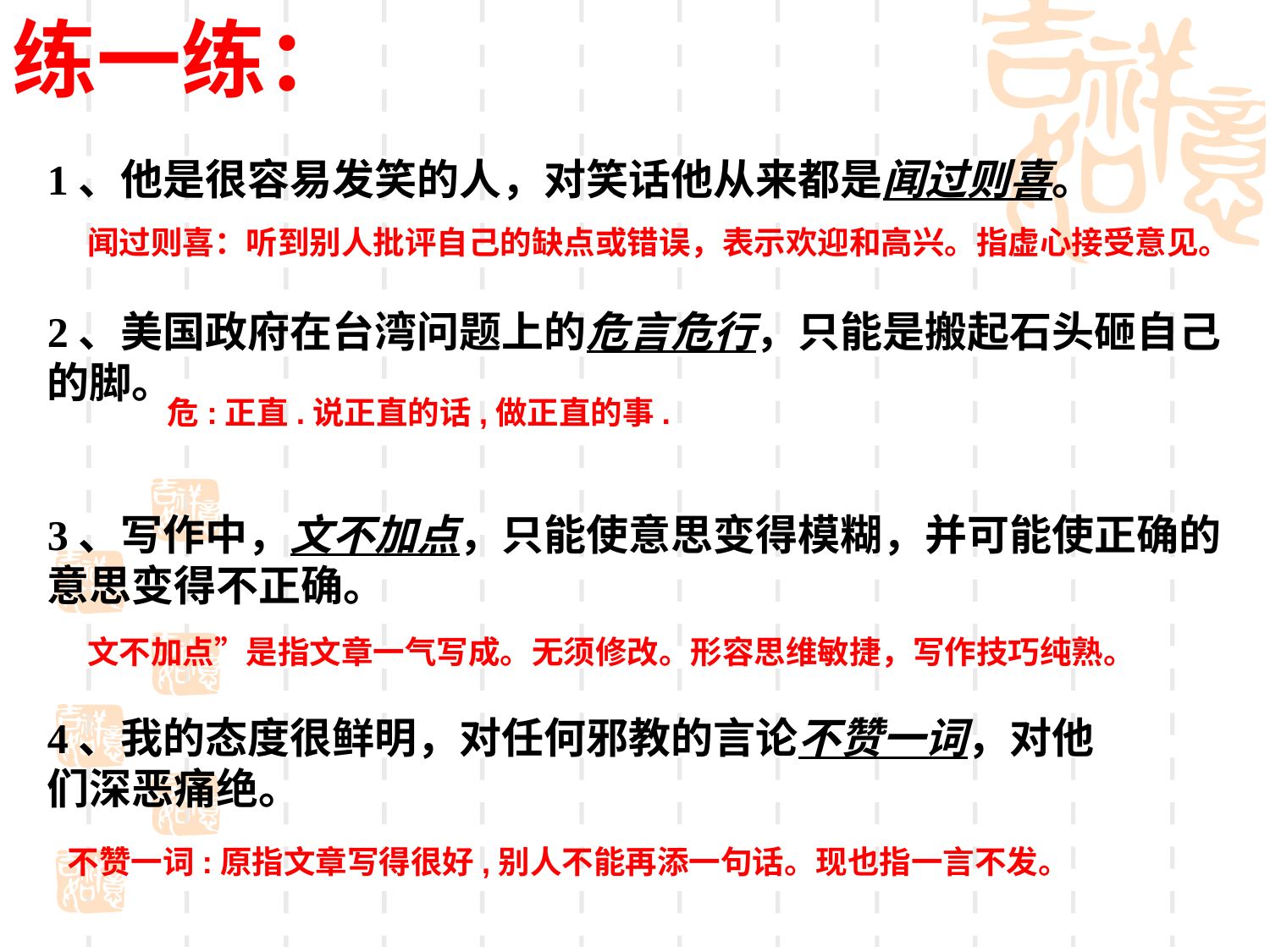

练一练：
1、他是很容易发笑的人，对笑话他从来都是闻过则喜。

2、美国政府在台湾问题上的危言危行，只能是搬起石头砸自己的脚。

3、写作中，文不加点，只能使意思变得模糊，并可能使正确的意思变得不正确。

4、我的态度很鲜明，对任何邪教的言论不赞一词，对他
们深恶痛绝。

闻过则喜：听到别人批评自己的缺点或错误，表示欢迎和高兴。指虚心接受意见。

危:正直.说正直的话,做正直的事.

文不加点”是指文章一气写成。无须修改。形容思维敏捷，写作技巧纯熟。
不赞一词:原指文章写得很好,别人不能再添一句话。现也指一言不发。